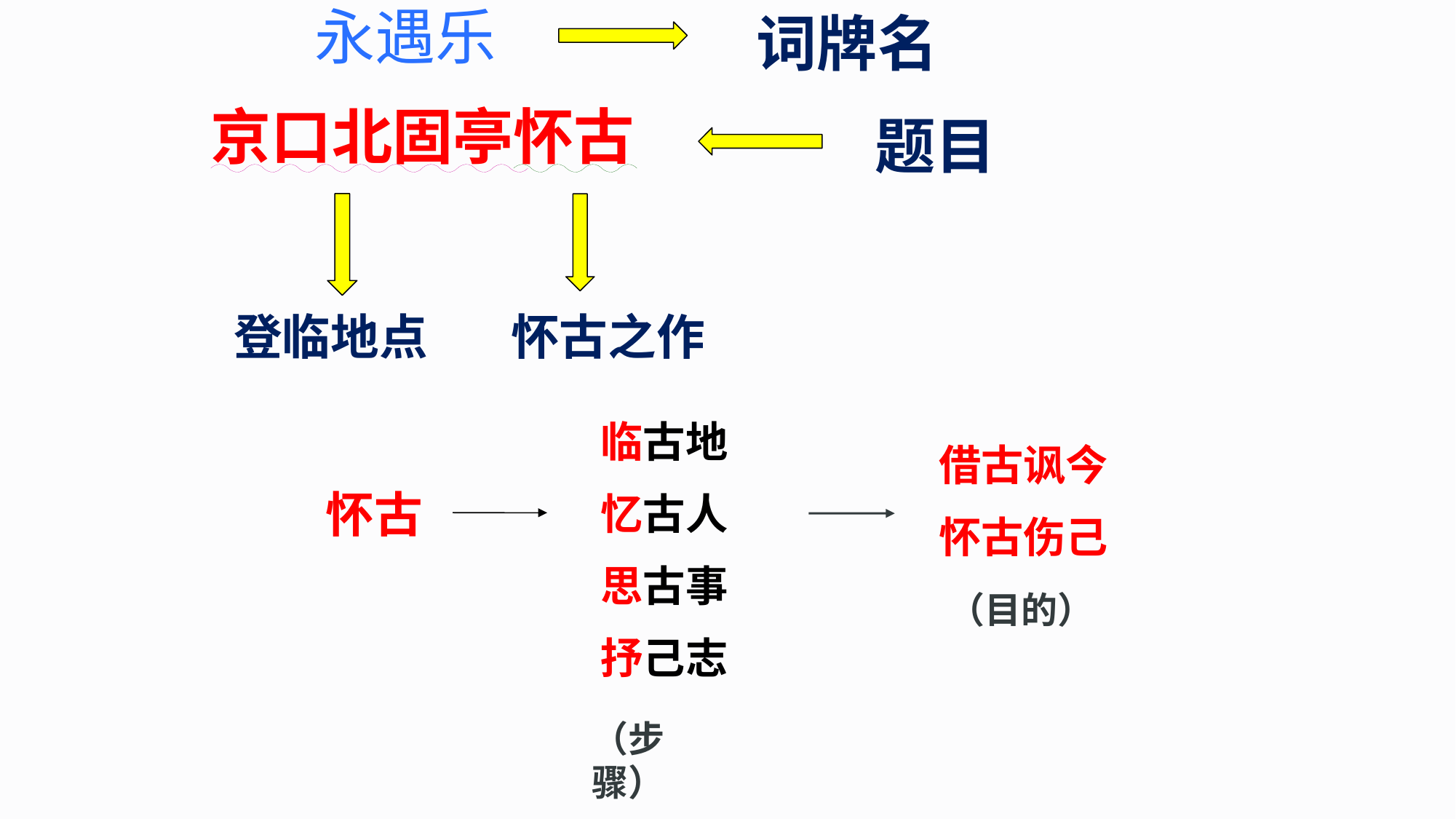

永遇乐
词牌名

京口北固亭怀古
题目

登临地点
怀古之作
临古地
忆古人
思古事
抒己志
借古讽今
怀古伤己
怀古

（目的）
（步骤）